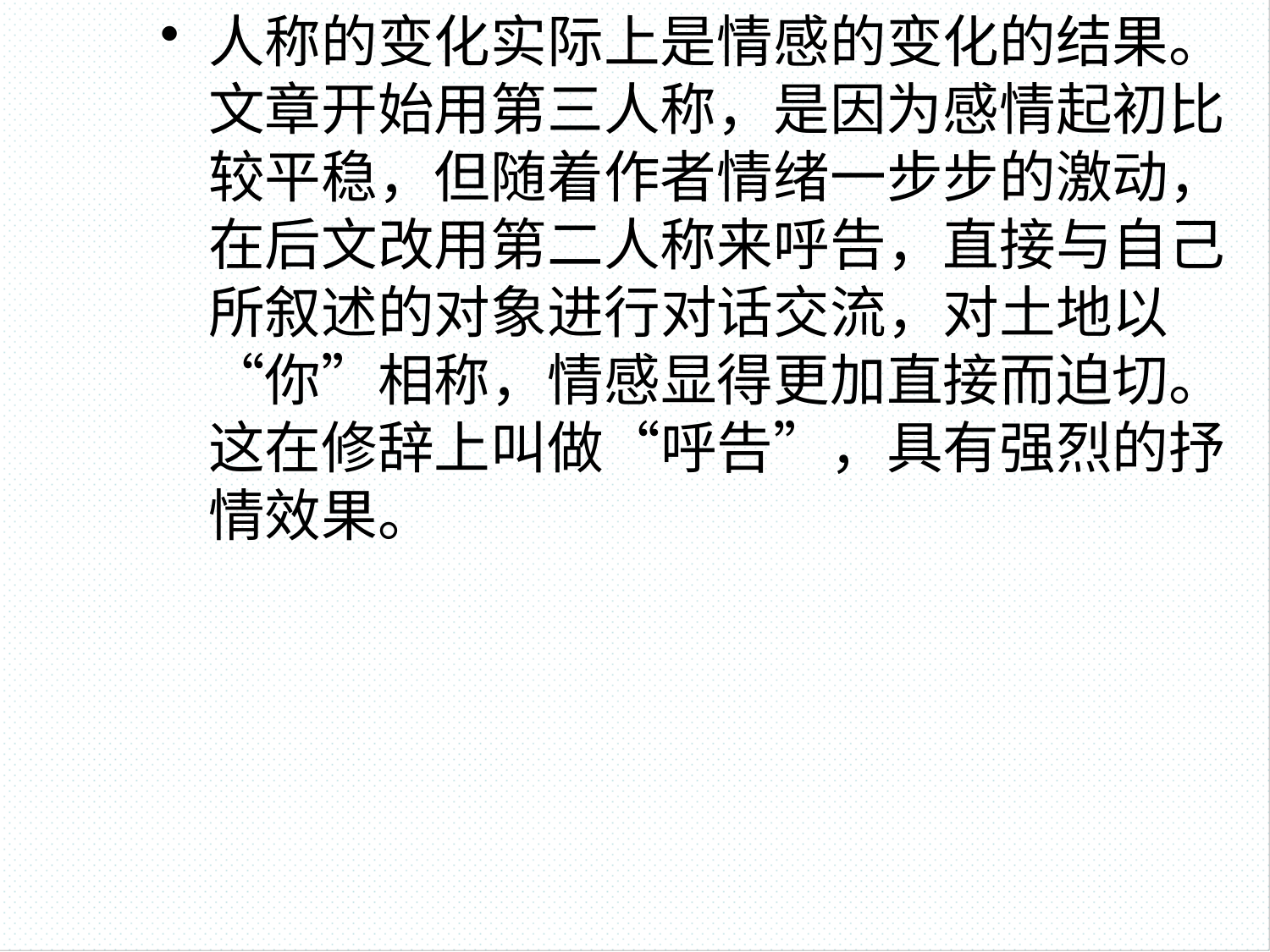

人称的变化实际上是情感的变化的结果。文章开始用第三人称，是因为感情起初比较平稳，但随着作者情绪一步步的激动，在后文改用第二人称来呼告，直接与自己所叙述的对象进行对话交流，对土地以“你”相称，情感显得更加直接而迫切。这在修辞上叫做“呼告”，具有强烈的抒情效果。